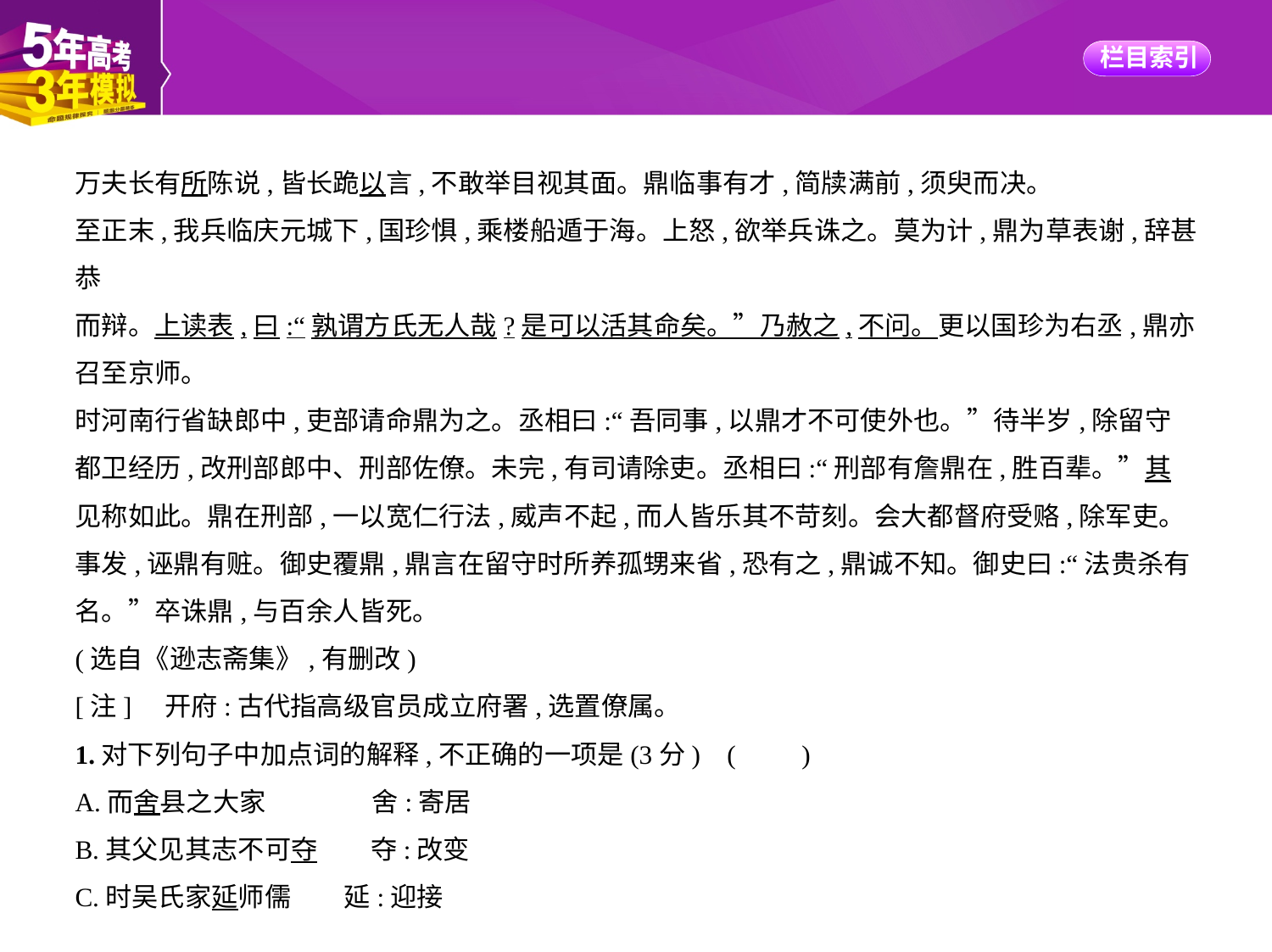

万夫长有所陈说,皆长跪以言,不敢举目视其面。鼎临事有才,简牍满前,须臾而决。
至正末,我兵临庆元城下,国珍惧,乘楼船遁于海。上怒,欲举兵诛之。莫为计,鼎为草表谢,辞甚恭
而辩。上读表,曰:“孰谓方氏无人哉?是可以活其命矣。”乃赦之,不问。更以国珍为右丞,鼎亦
召至京师。
时河南行省缺郎中,吏部请命鼎为之。丞相曰:“吾同事,以鼎才不可使外也。”待半岁,除留守
都卫经历,改刑部郎中、刑部佐僚。未完,有司请除吏。丞相曰:“刑部有詹鼎在,胜百辈。”其
见称如此。鼎在刑部,一以宽仁行法,威声不起,而人皆乐其不苛刻。会大都督府受赂,除军吏。
事发,诬鼎有赃。御史覆鼎,鼎言在留守时所养孤甥来省,恐有之,鼎诚不知。御史曰:“法贵杀有
名。”卒诛鼎,与百余人皆死。
(选自《逊志斋集》,有删改)
[注]    开府:古代指高级官员成立府署,选置僚属。
1.对下列句子中加点词的解释,不正确的一项是(3分) (　　)
A.而舍县之大家　　　　舍:寄居
B.其父见其志不可夺　　夺:改变
C.时吴氏家延师儒　　延:迎接